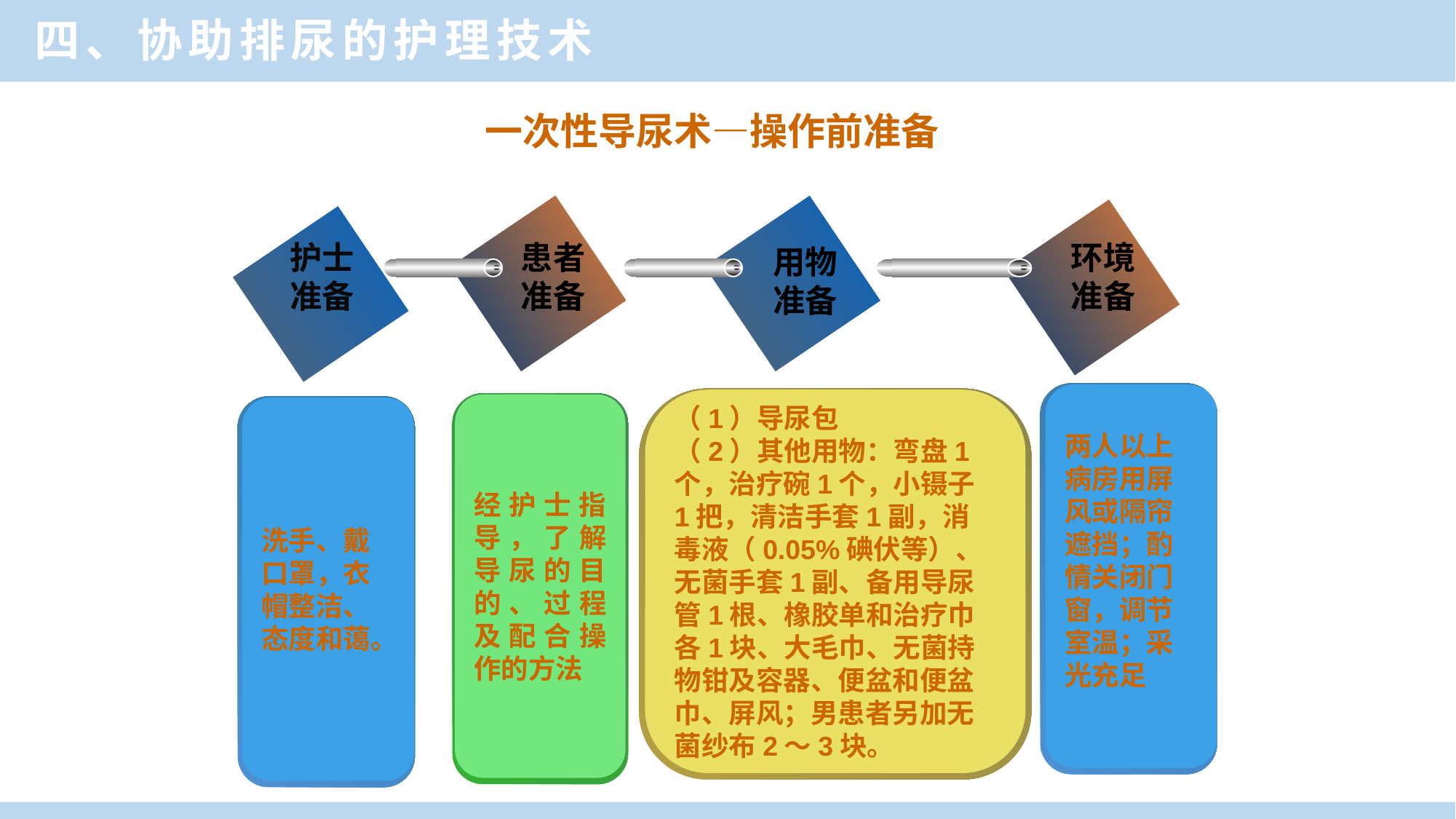

四、协助排尿的护理技术
一次性导尿术—操作前准备

患者准备
环境准备

护士准备
用物准备

两人以上病房用屏风或隔帘遮挡；酌情关闭门窗，调节室温；采光充足

（1）导尿包
（2）其他用物：弯盘1个，治疗碗1个，小镊子1把，清洁手套1副，消毒液（0.05%碘伏等）、无菌手套1副、备用导尿管1根、橡胶单和治疗巾各1块、大毛巾、无菌持物钳及容器、便盆和便盆巾、屏风；男患者另加无菌纱布2～3块。

经护士指导，了解导尿的目的、过程及配合操作的方法

洗手、戴口罩，衣帽整洁、态度和蔼。